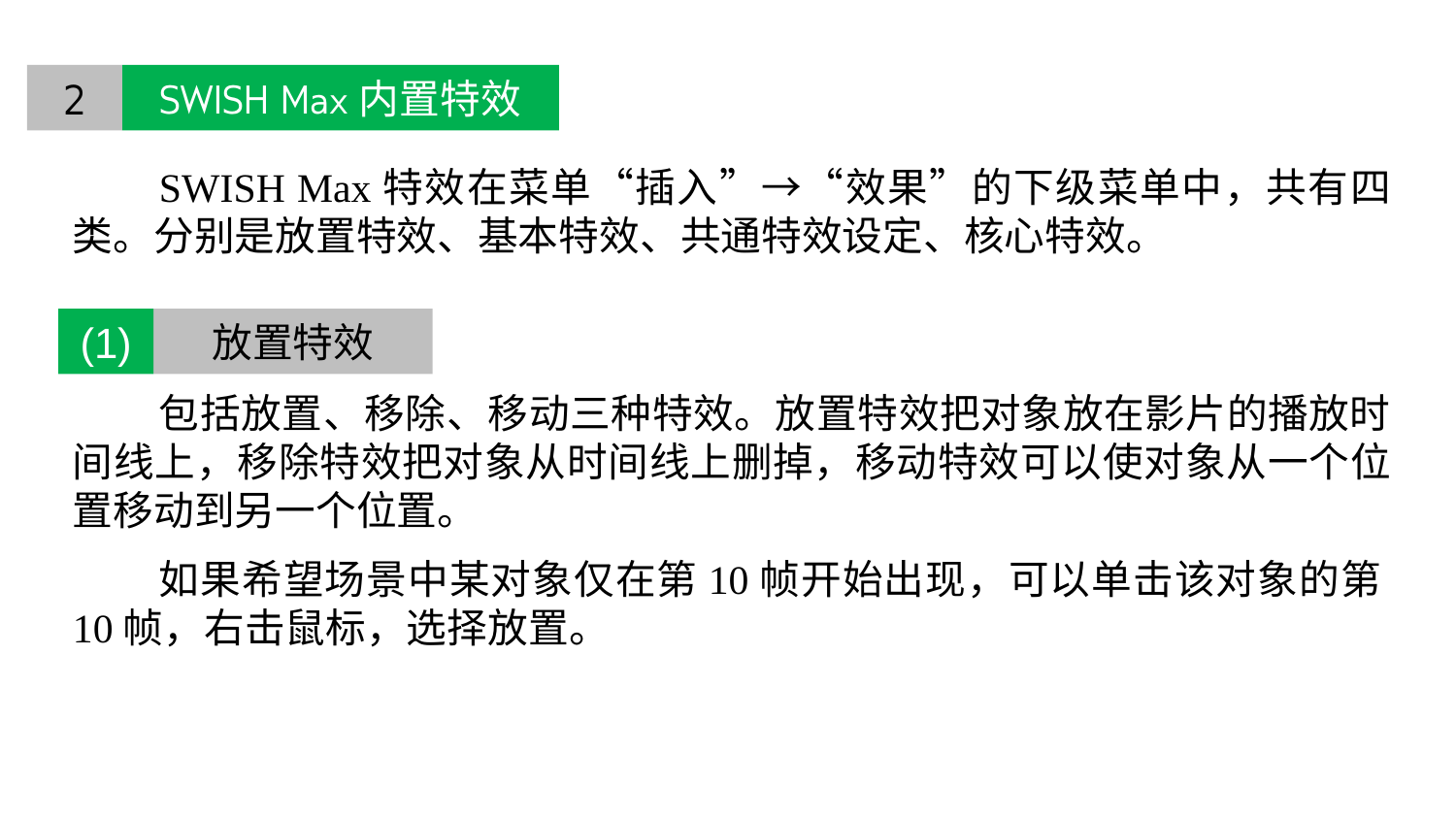

2
SWISH Max内置特效
SWISH Max特效在菜单“插入”→“效果”的下级菜单中，共有四类。分别是放置特效、基本特效、共通特效设定、核心特效。

包括放置、移除、移动三种特效。放置特效把对象放在影片的播放时间线上，移除特效把对象从时间线上删掉，移动特效可以使对象从一个位置移动到另一个位置。
如果希望场景中某对象仅在第10帧开始出现，可以单击该对象的第10帧，右击鼠标，选择放置。
(1)
放置特效